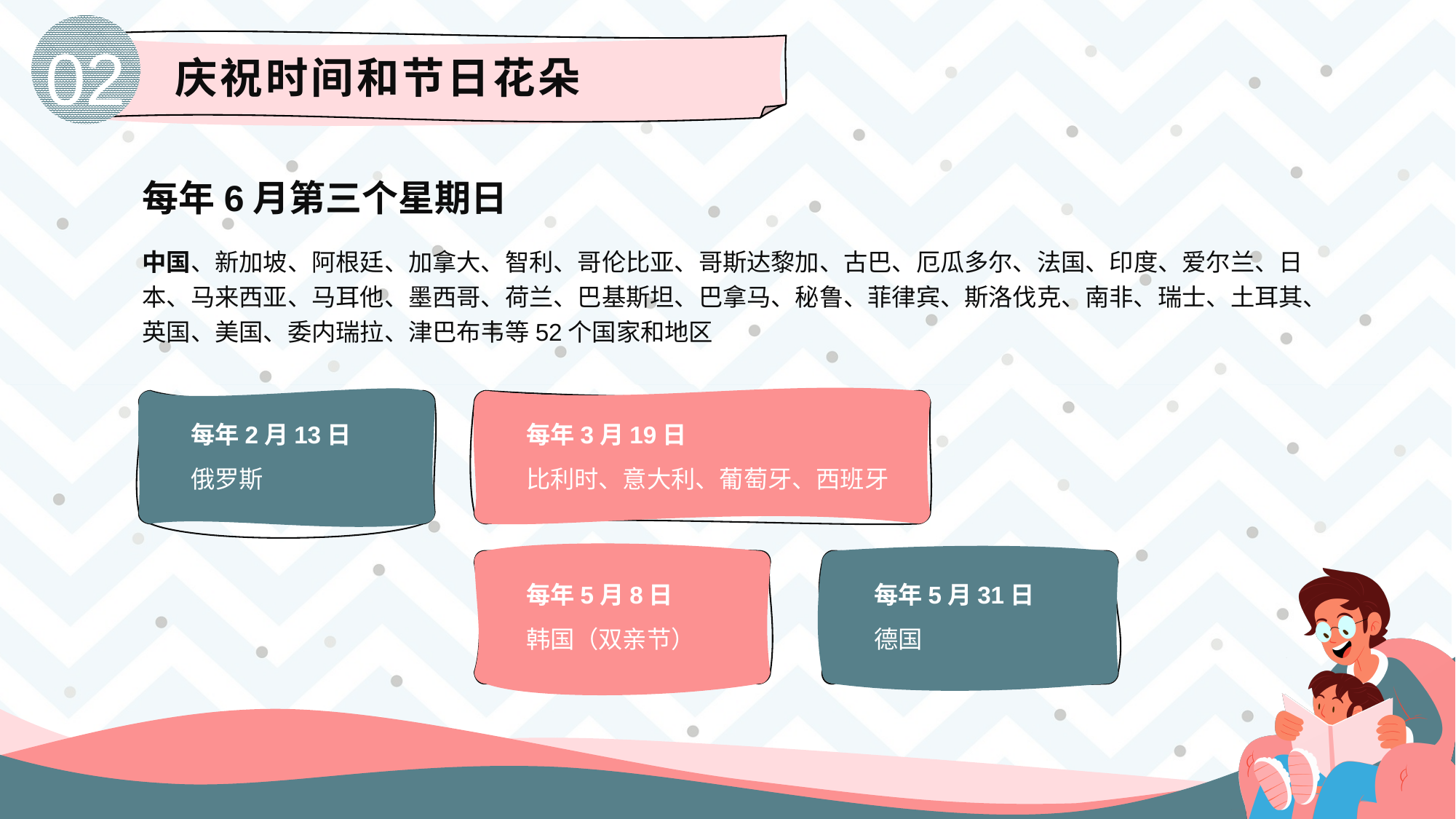

02

庆祝时间和节日花朵
每年6月第三个星期日

中国、新加坡、阿根廷、加拿大、智利、哥伦比亚、哥斯达黎加、古巴、厄瓜多尔、法国、印度、爱尔兰、日本、马来西亚、马耳他、墨西哥、荷兰、巴基斯坦、巴拿马、秘鲁、菲律宾、斯洛伐克、南非、瑞士、土耳其、英国、美国、委内瑞拉、津巴布韦等52个国家和地区

每年2月13日
每年3月19日
俄罗斯
比利时、意大利、葡萄牙、西班牙

每年5月8日
每年5月31日
韩国（双亲节）
德国